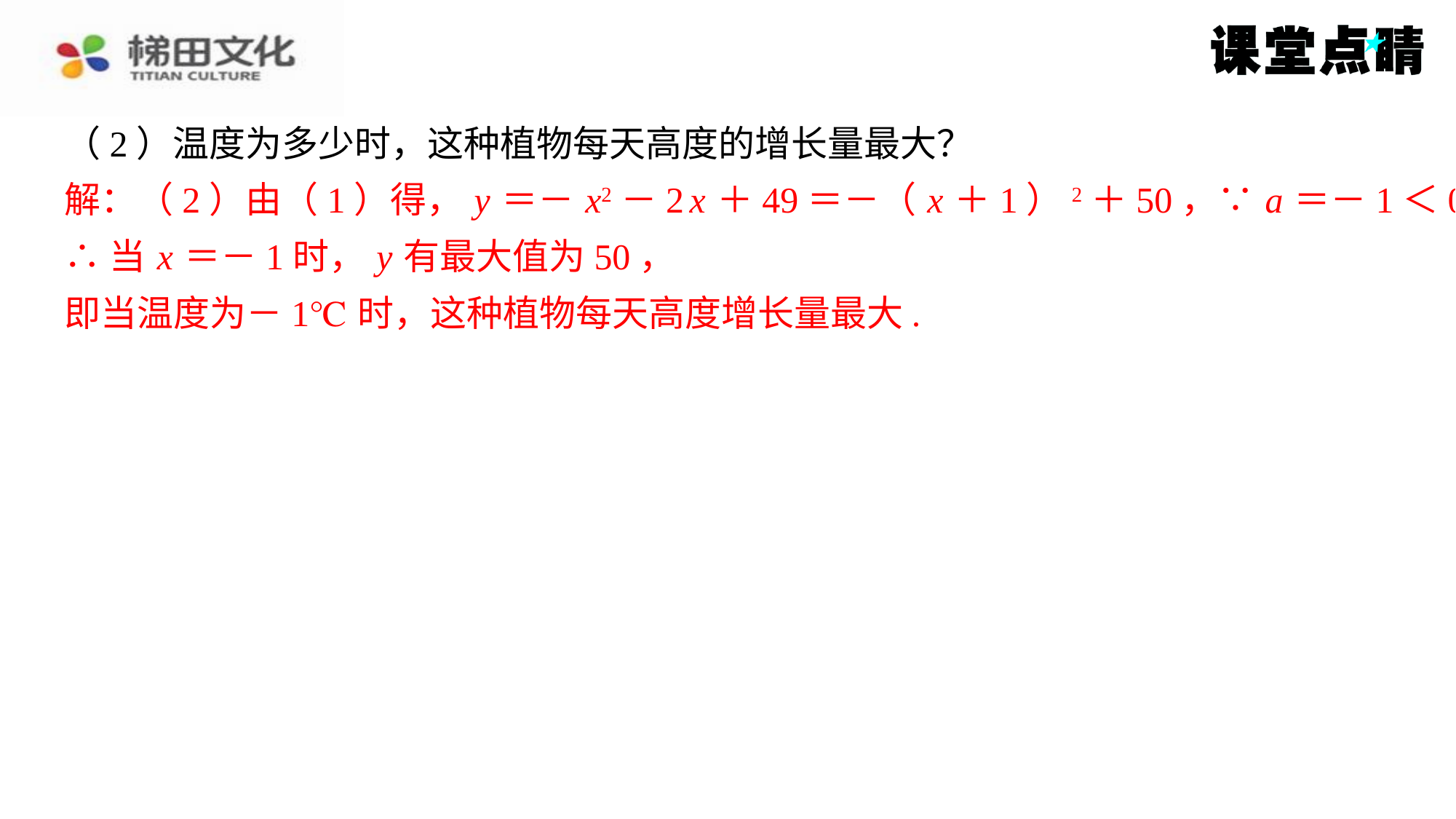

（2）温度为多少时，这种植物每天高度的增长量最大？
解：（2）由（1）得， y ＝－ x2－2 x ＋49＝－（ x ＋1）2＋50，∵ a ＝－1＜0，
∴当 x ＝－1时， y 有最大值为50，
即当温度为－1℃时，这种植物每天高度增长量最大.
解：（2）由（1）得， y ＝－ x2－2 x ＋49＝－（ x ＋1）2＋50，∵ a ＝－1＜0，
∴当 x ＝－1时， y 有最大值为50，
即当温度为－1℃时，这种植物每天高度增长量最大.